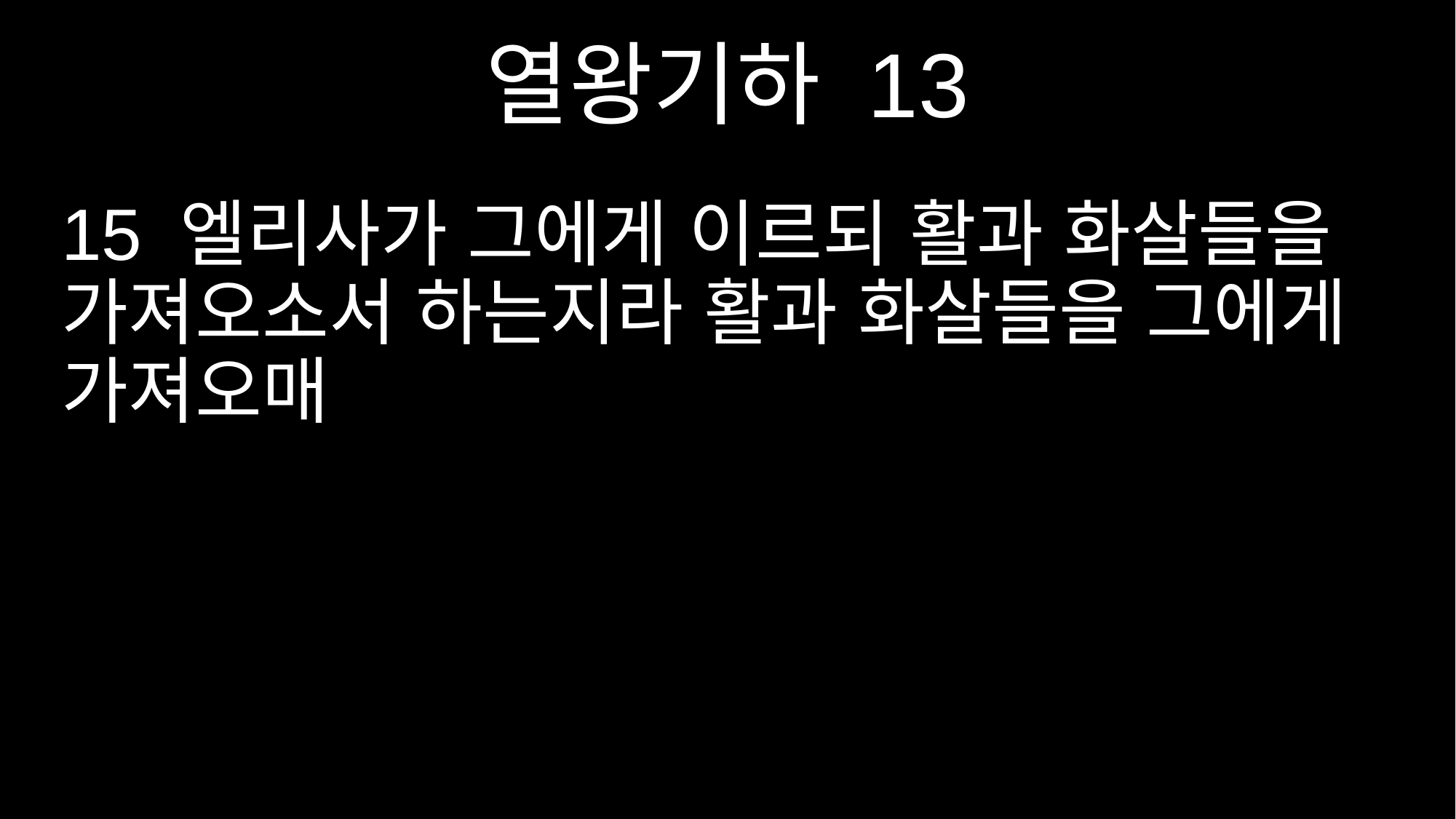

열왕기하 13
15 엘리사가 그에게 이르되 활과 화살들을 가져오소서 하는지라 활과 화살들을 그에게 가져오매